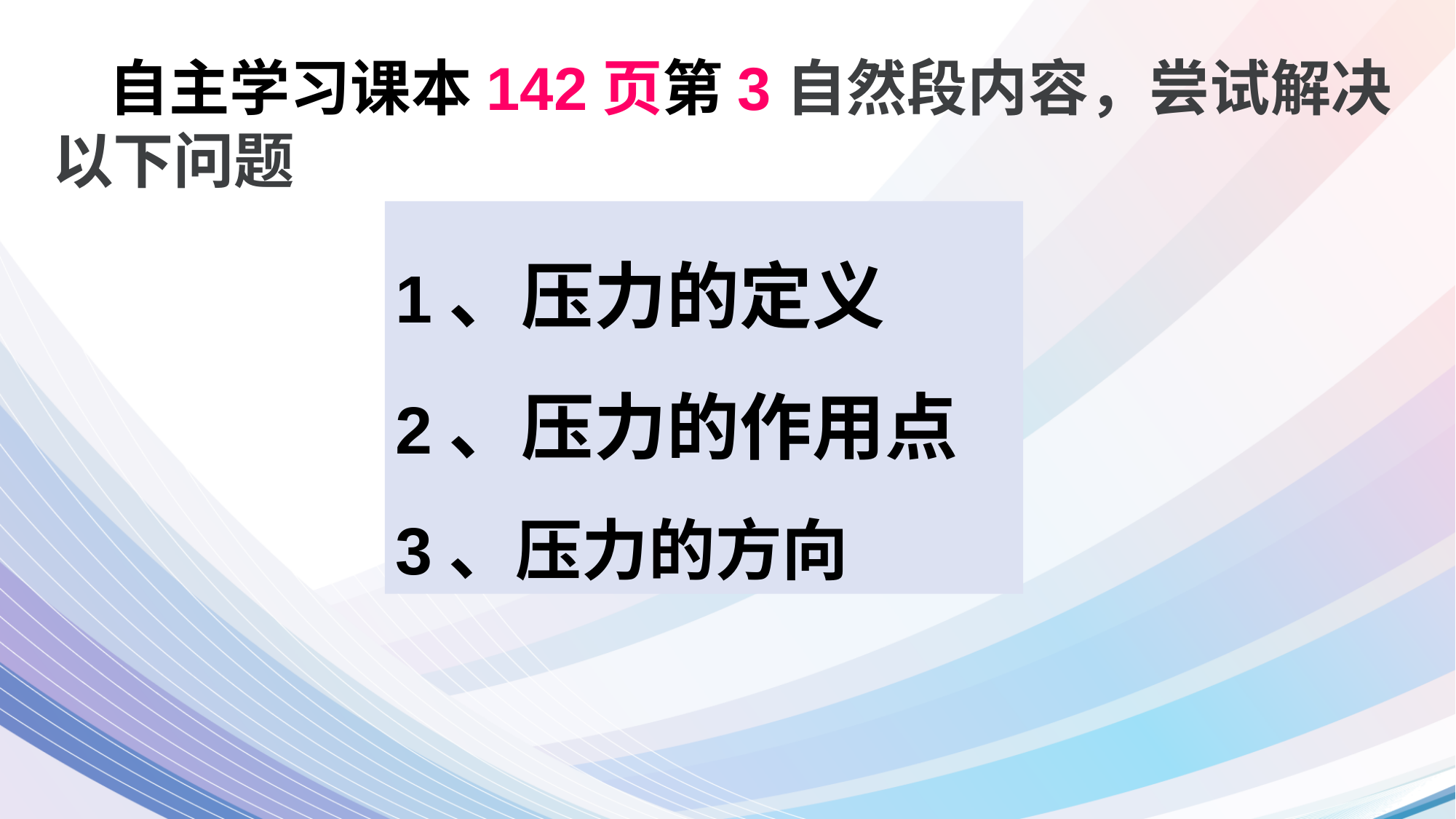

自主学习课本142页第3自然段内容，尝试解决以下问题
1、压力的定义
2、压力的作用点
3、压力的方向